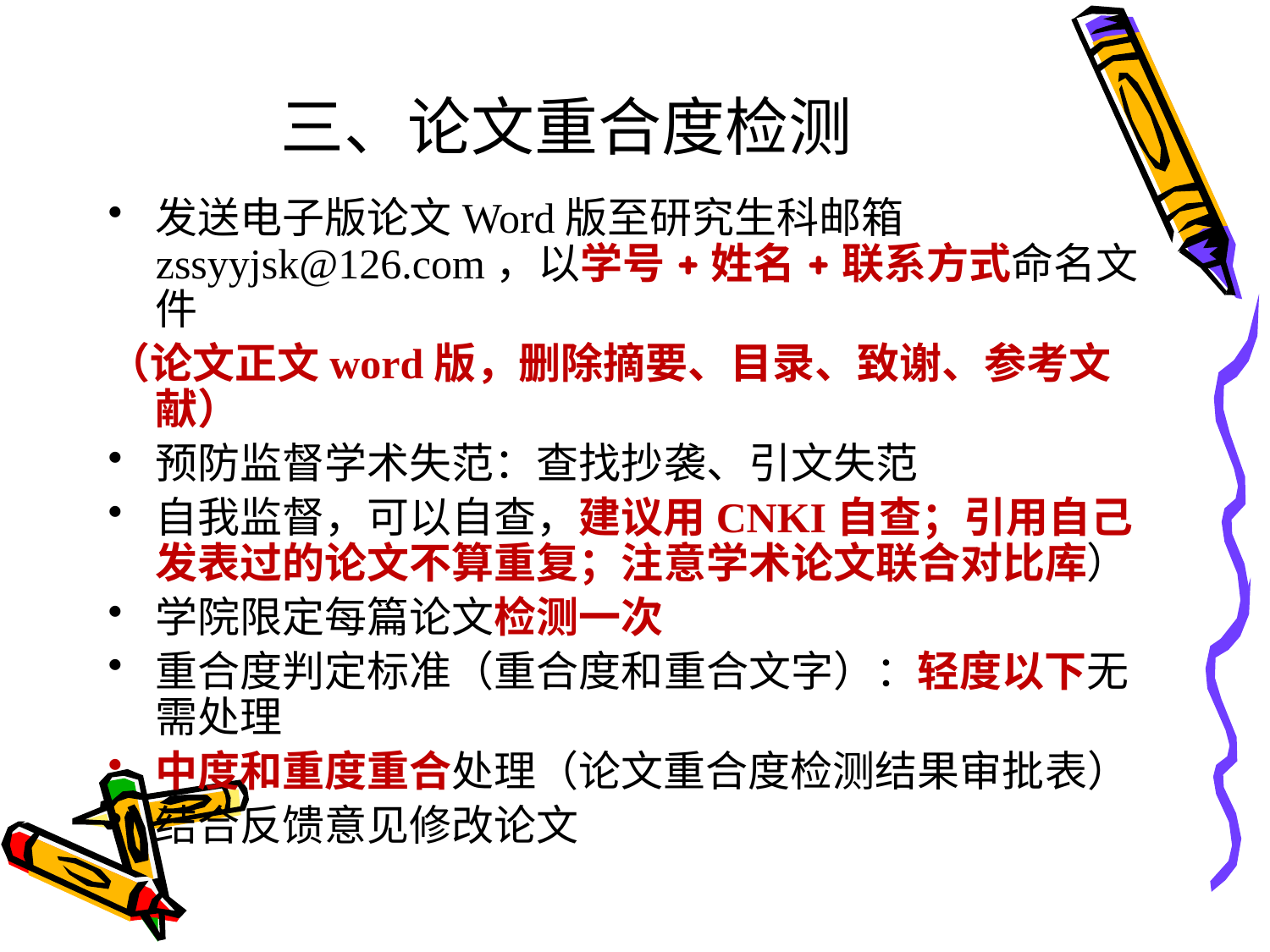

# 三、论文重合度检测
发送电子版论文Word版至研究生科邮箱zssyyjsk@126.com，以学号+姓名+联系方式命名文件
（论文正文word版，删除摘要、目录、致谢、参考文献）
预防监督学术失范：查找抄袭、引文失范
自我监督，可以自查，建议用CNKI自查；引用自己发表过的论文不算重复；注意学术论文联合对比库）
学院限定每篇论文检测一次
重合度判定标准（重合度和重合文字）：轻度以下无需处理
中度和重度重合处理（论文重合度检测结果审批表）
结合反馈意见修改论文